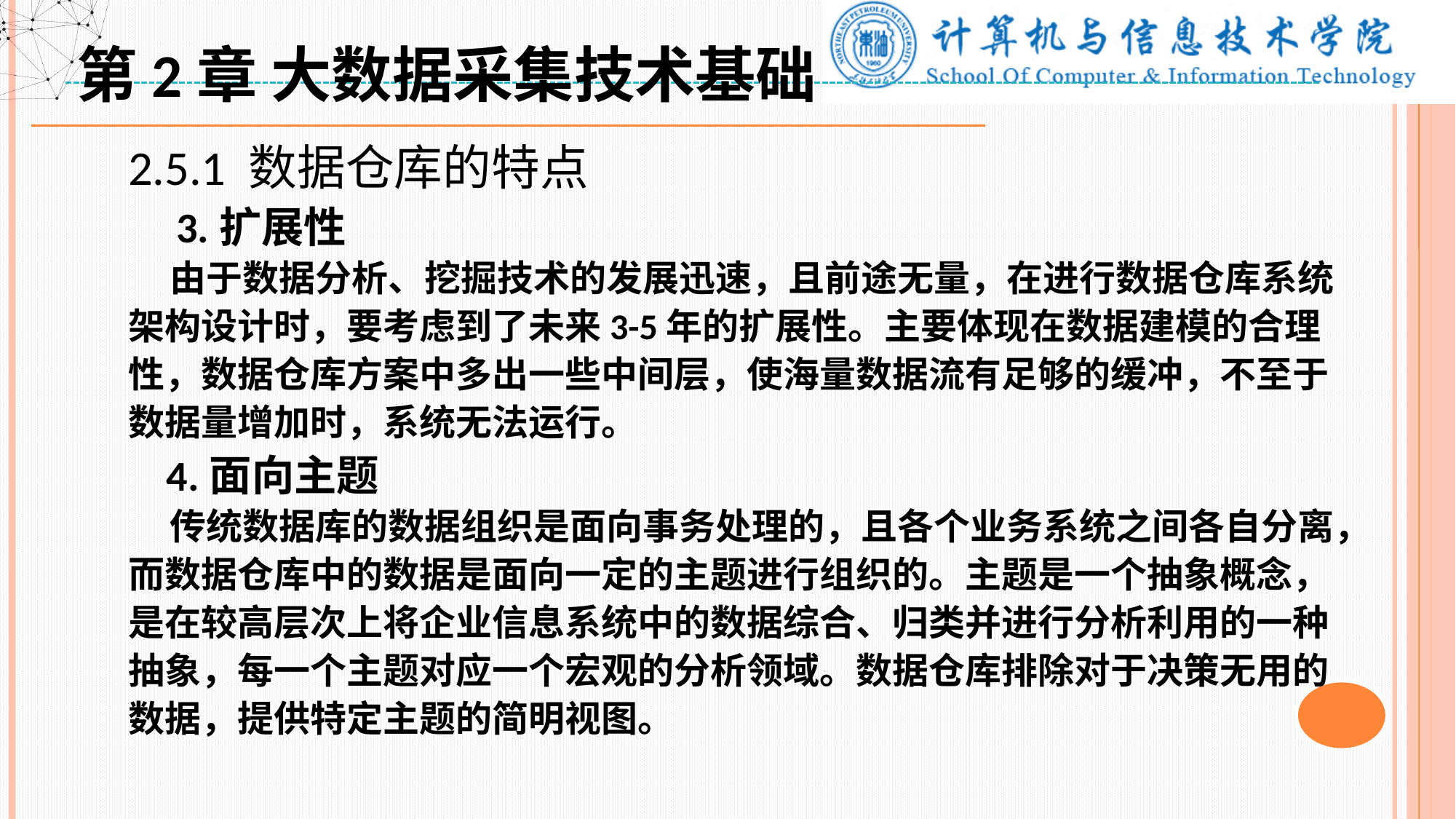

第2章 大数据采集技术基础
2.5.1 数据仓库的特点
     3.扩展性
    由于数据分析、挖掘技术的发展迅速，且前途无量，在进行数据仓库系统架构设计时，要考虑到了未来3-5年的扩展性。主要体现在数据建模的合理性，数据仓库方案中多出一些中间层，使海量数据流有足够的缓冲，不至于数据量增加时，系统无法运行。
    4.面向主题
    传统数据库的数据组织是面向事务处理的，且各个业务系统之间各自分离，而数据仓库中的数据是面向一定的主题进行组织的。主题是一个抽象概念，是在较高层次上将企业信息系统中的数据综合、归类并进行分析利用的一种抽象，每一个主题对应一个宏观的分析领域。数据仓库排除对于决策无用的数据，提供特定主题的简明视图。